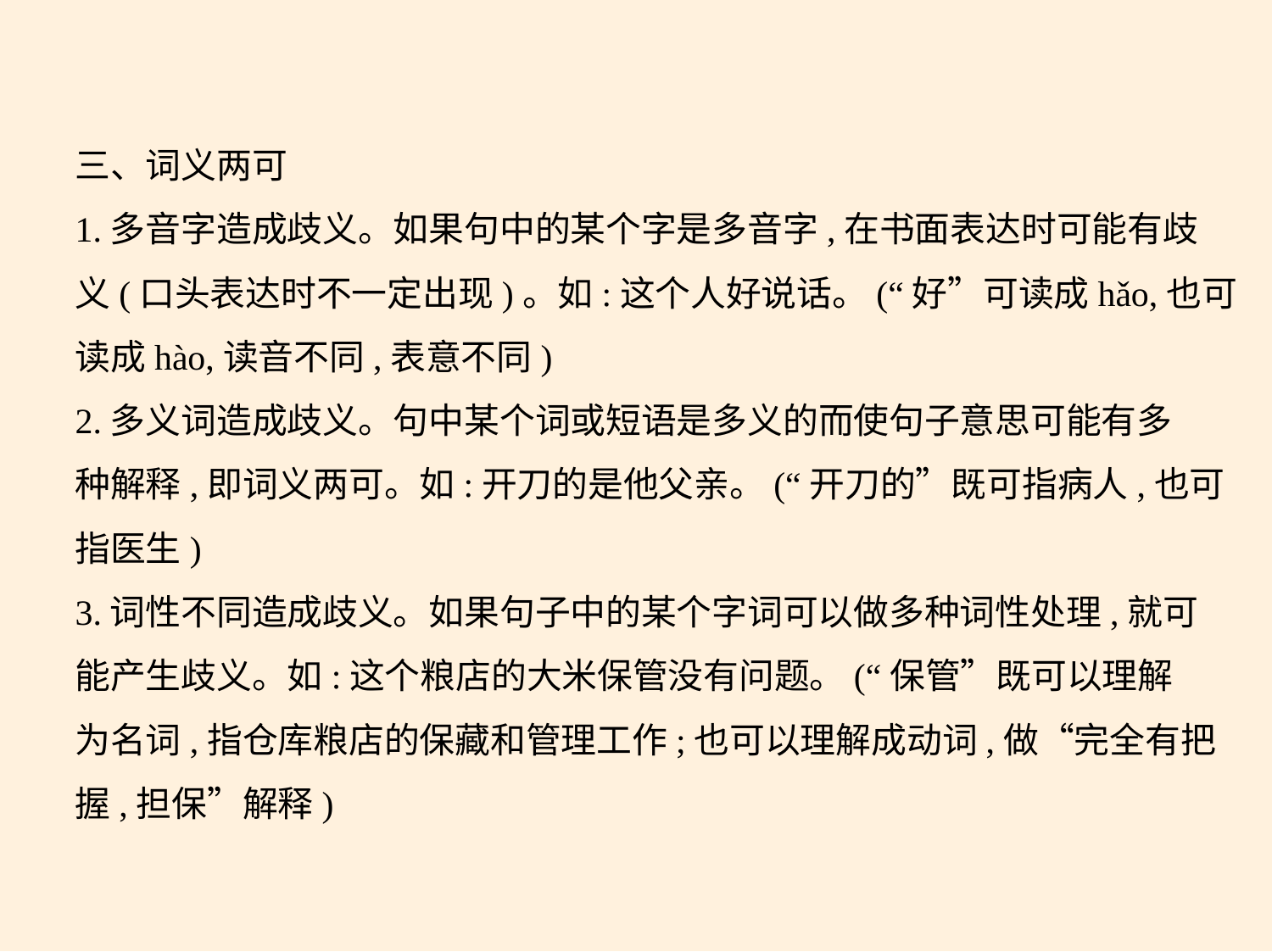

三、词义两可
1.多音字造成歧义。如果句中的某个字是多音字,在书面表达时可能有歧
义(口头表达时不一定出现)。如:这个人好说话。(“好”可读成hǎo,也可
读成hào,读音不同,表意不同)
2.多义词造成歧义。句中某个词或短语是多义的而使句子意思可能有多
种解释,即词义两可。如:开刀的是他父亲。(“开刀的”既可指病人,也可
指医生)
3.词性不同造成歧义。如果句子中的某个字词可以做多种词性处理,就可
能产生歧义。如:这个粮店的大米保管没有问题。(“保管”既可以理解
为名词,指仓库粮店的保藏和管理工作;也可以理解成动词,做“完全有把
握,担保”解释)